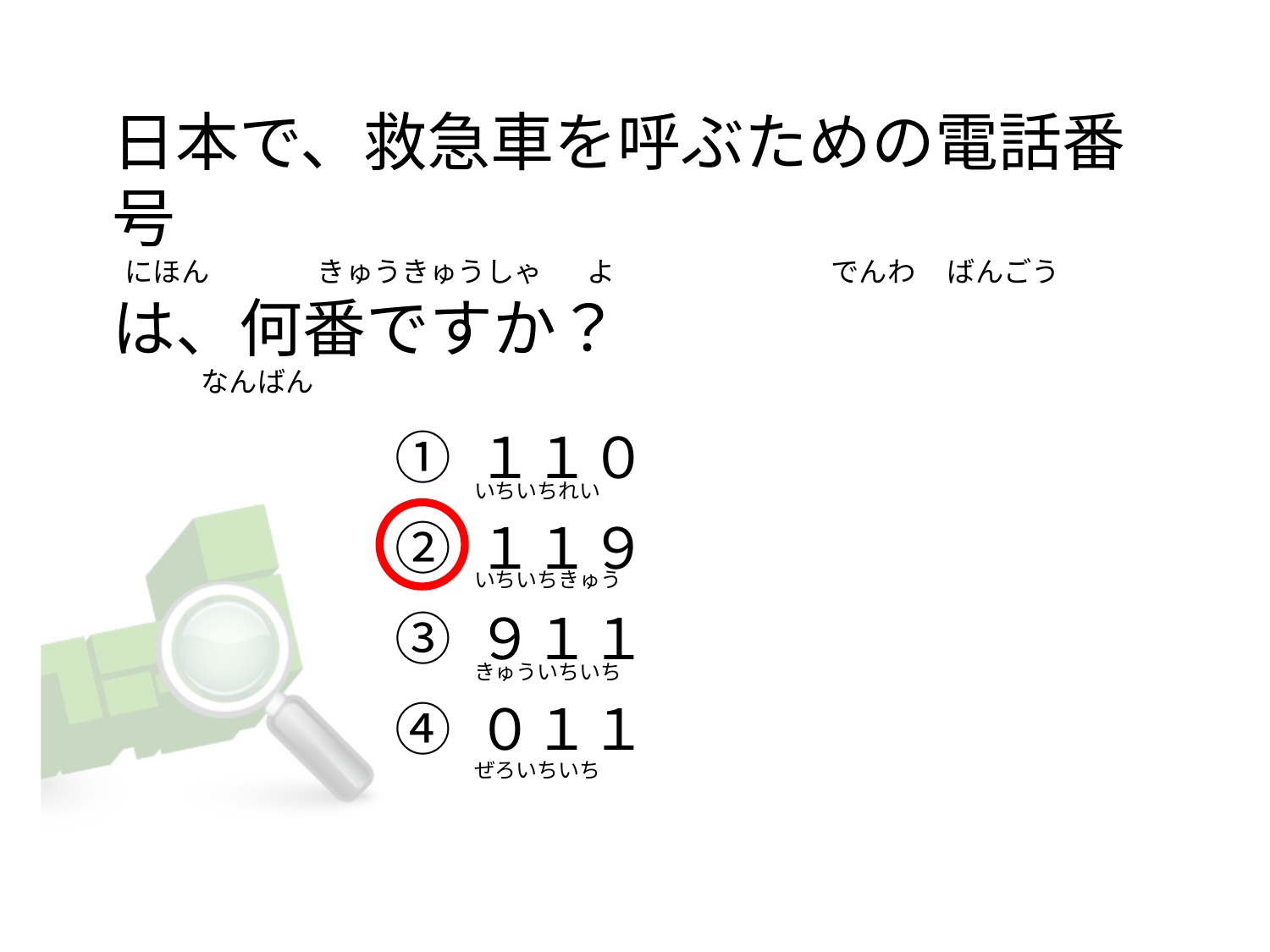

# 日本で、救急車を呼ぶための電話番号   にほん                 きゅうきゅうしゃ       よ                                  でんわ     ばんごう は、何番ですか？               なんばん
① １１０
② １１９
③ ９１１
④ ０１１
いちいちれい

いちいちきゅう
きゅういちいち
ぜろいちいち